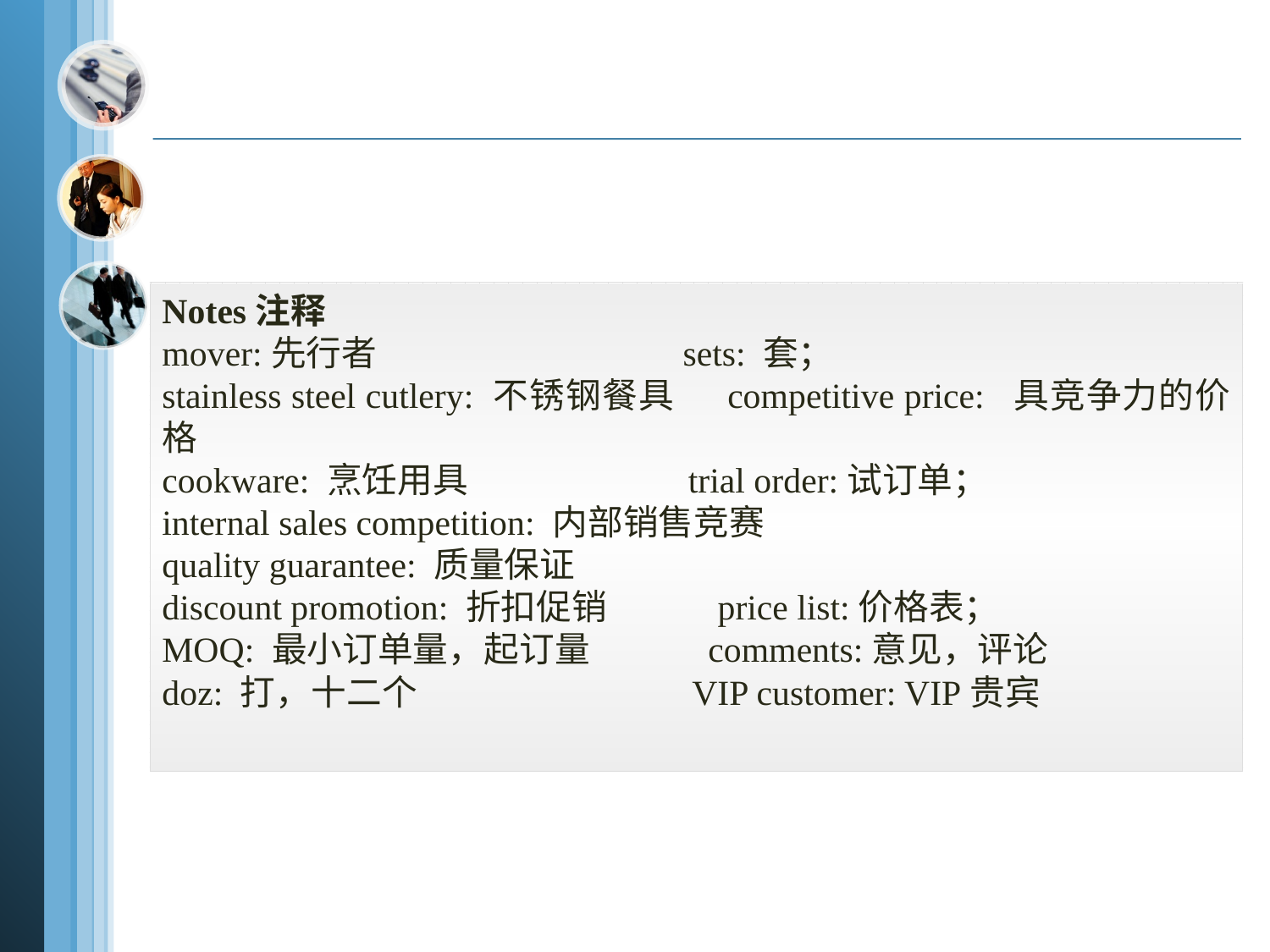

Notes注释
mover:先行者                                      sets: 套；
stainless steel cutlery: 不锈钢餐具     competitive price:  具竞争力的价格
cookware: 烹饪用具                           trial order:试订单；
internal sales competition: 内部销售竞赛
quality guarantee: 质量保证
discount promotion: 折扣促销             price list:价格表；
MOQ: 最小订单量，起订量              comments:意见，评论
doz: 打，十二个                                  VIP customer: VIP贵宾